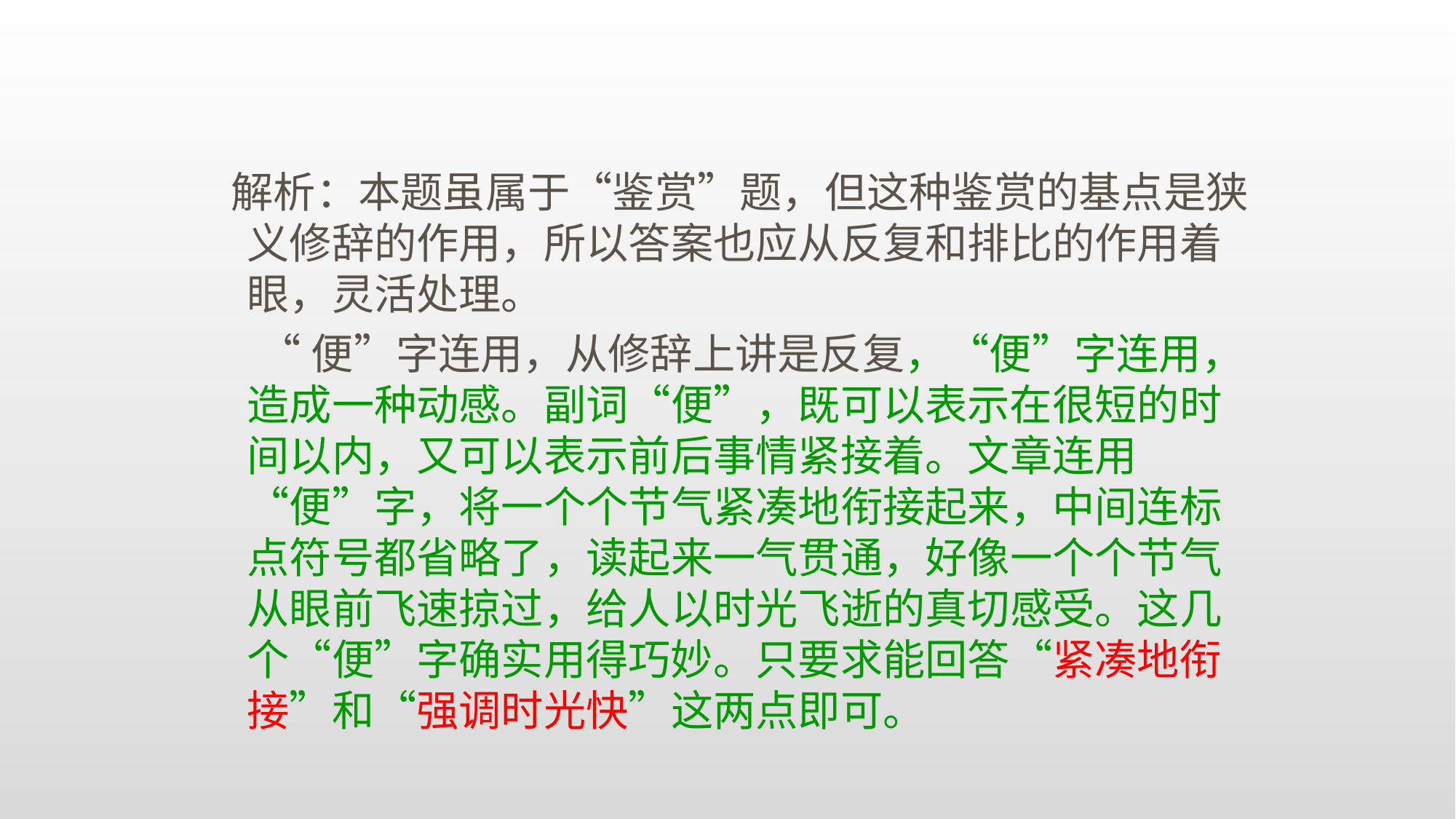

解析：本题虽属于“鉴赏”题，但这种鉴赏的基点是狭义修辞的作用，所以答案也应从反复和排比的作用着眼，灵活处理。
       “便”字连用，从修辞上讲是反复，“便”字连用，造成一种动感。副词“便”，既可以表示在很短的时间以内，又可以表示前后事情紧接着。文章连用“便”字，将一个个节气紧凑地衔接起来，中间连标点符号都省略了，读起来一气贯通，好像一个个节气从眼前飞速掠过，给人以时光飞逝的真切感受。这几个“便”字确实用得巧妙。只要求能回答“紧凑地衔接”和“强调时光快”这两点即可。